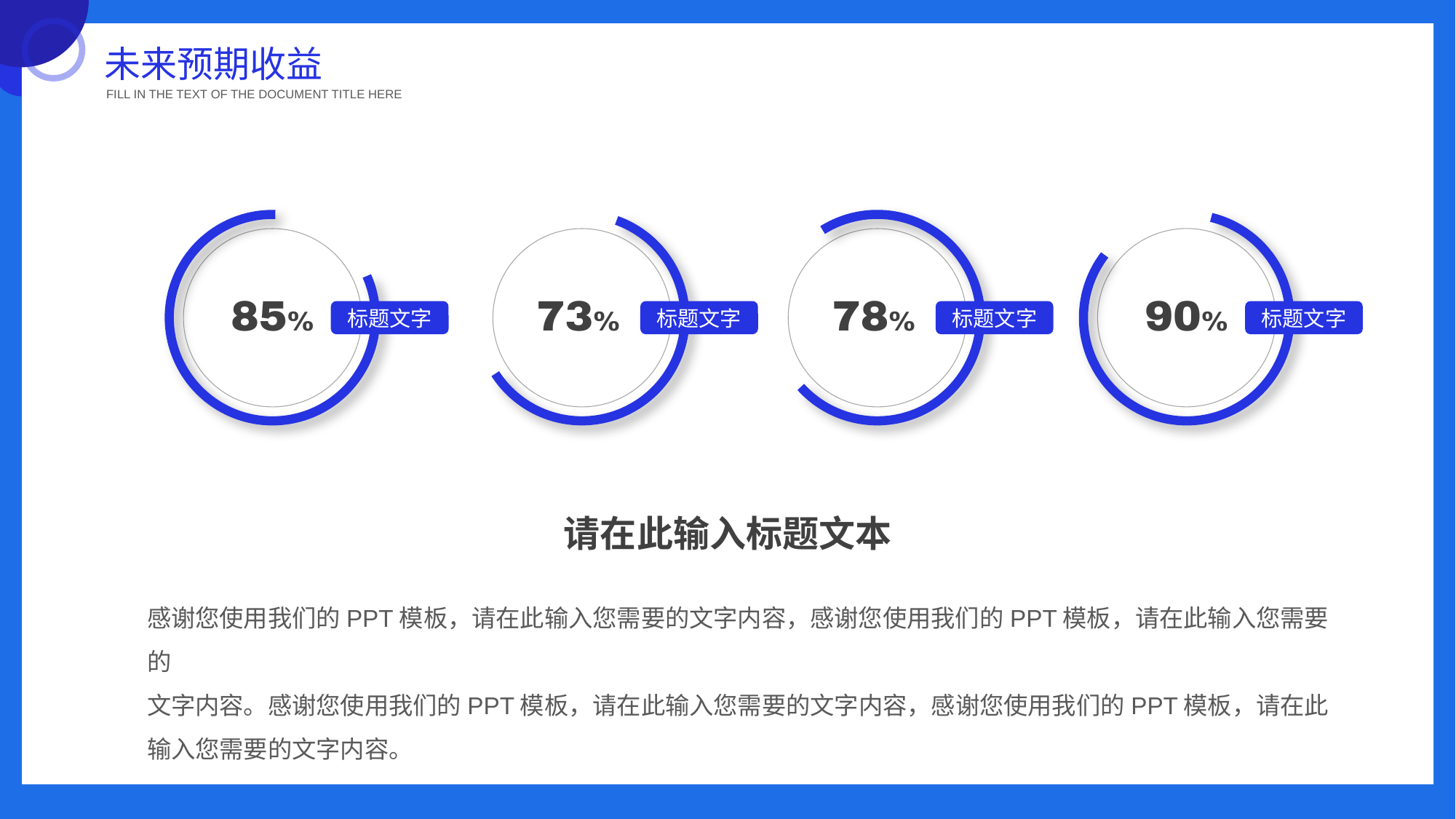

未来预期收益
FILL IN THE TEXT OF THE DOCUMENT TITLE HERE

85%
73%
78%
90%
标题文字
标题文字
标题文字
标题文字
请在此输入标题文本
感谢您使用我们的PPT模板，请在此输入您需要的文字内容，感谢您使用我们的PPT模板，请在此输入您需要的
文字内容。感谢您使用我们的PPT模板，请在此输入您需要的文字内容，感谢您使用我们的PPT模板，请在此输入您需要的文字内容。